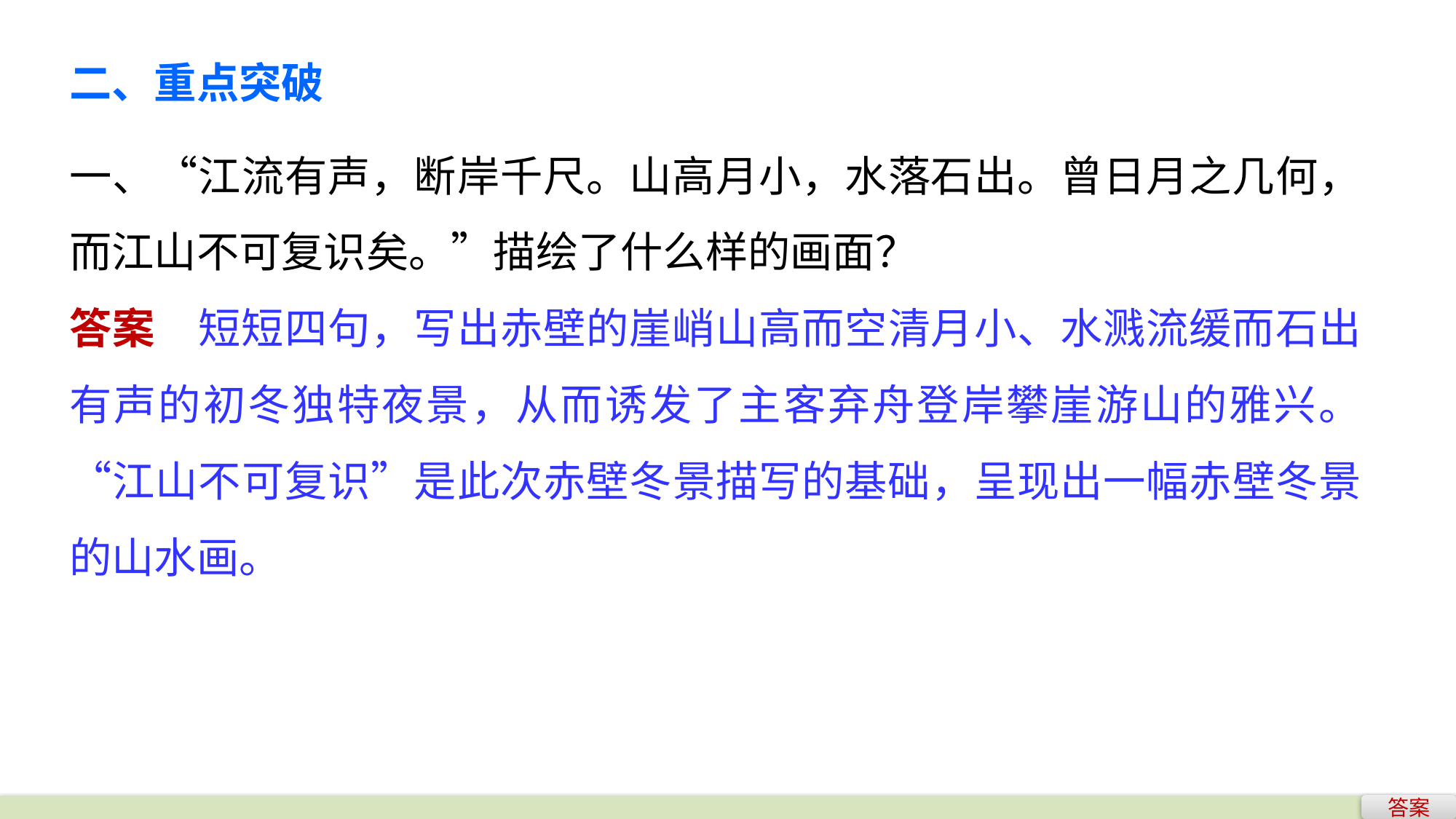

二、重点突破
一、“江流有声，断岸千尺。山高月小，水落石出。曾日月之几何，而江山不可复识矣。”描绘了什么样的画面？
答案　短短四句，写出赤壁的崖峭山高而空清月小、水溅流缓而石出有声的初冬独特夜景，从而诱发了主客弃舟登岸攀崖游山的雅兴。“江山不可复识”是此次赤壁冬景描写的基础，呈现出一幅赤壁冬景的山水画。
答案